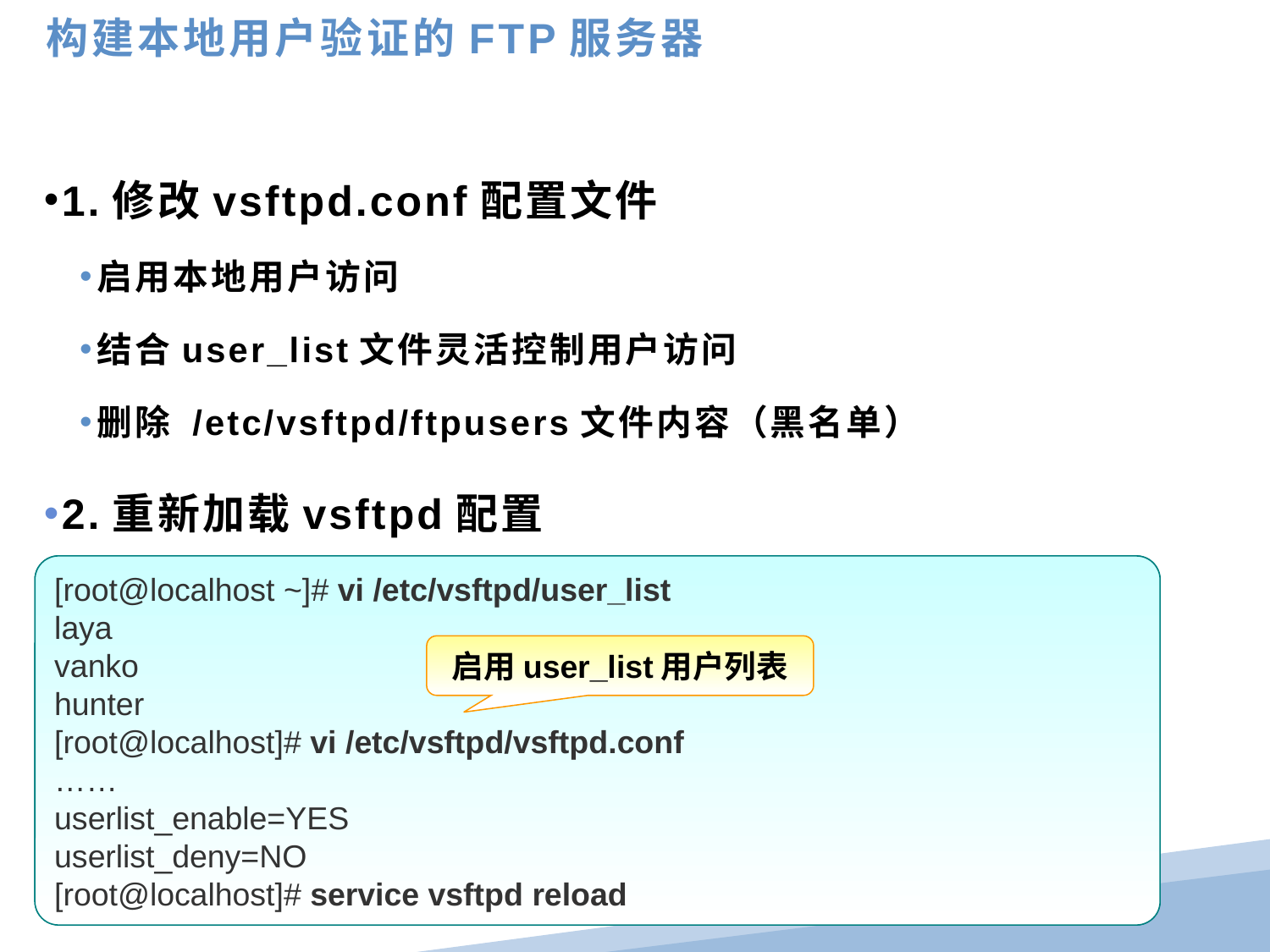

构建本地用户验证的FTP服务器
1.修改vsftpd.conf配置文件
启用本地用户访问
结合user_list文件灵活控制用户访问
删除 /etc/vsftpd/ftpusers文件内容（黑名单）
2.重新加载vsftpd配置
[root@localhost ~]# vi /etc/vsftpd/vsftpd.conf
local_enable=YES
write_enable=YES
local_umask=077
chroot_local_user=YES
……
[root@localhost ~]# service vsftpd reload
关闭 vsftpd：                                              [确定]
为 vsftpd 启动 vsftpd：                                    [确定]
[root@localhost ~]# vi /etc/vsftpd/user_list
laya
vanko
hunter
[root@localhost]# vi /etc/vsftpd/vsftpd.conf
……
userlist_enable=YES
userlist_deny=NO
[root@localhost]# service vsftpd reload
启用user_list用户列表